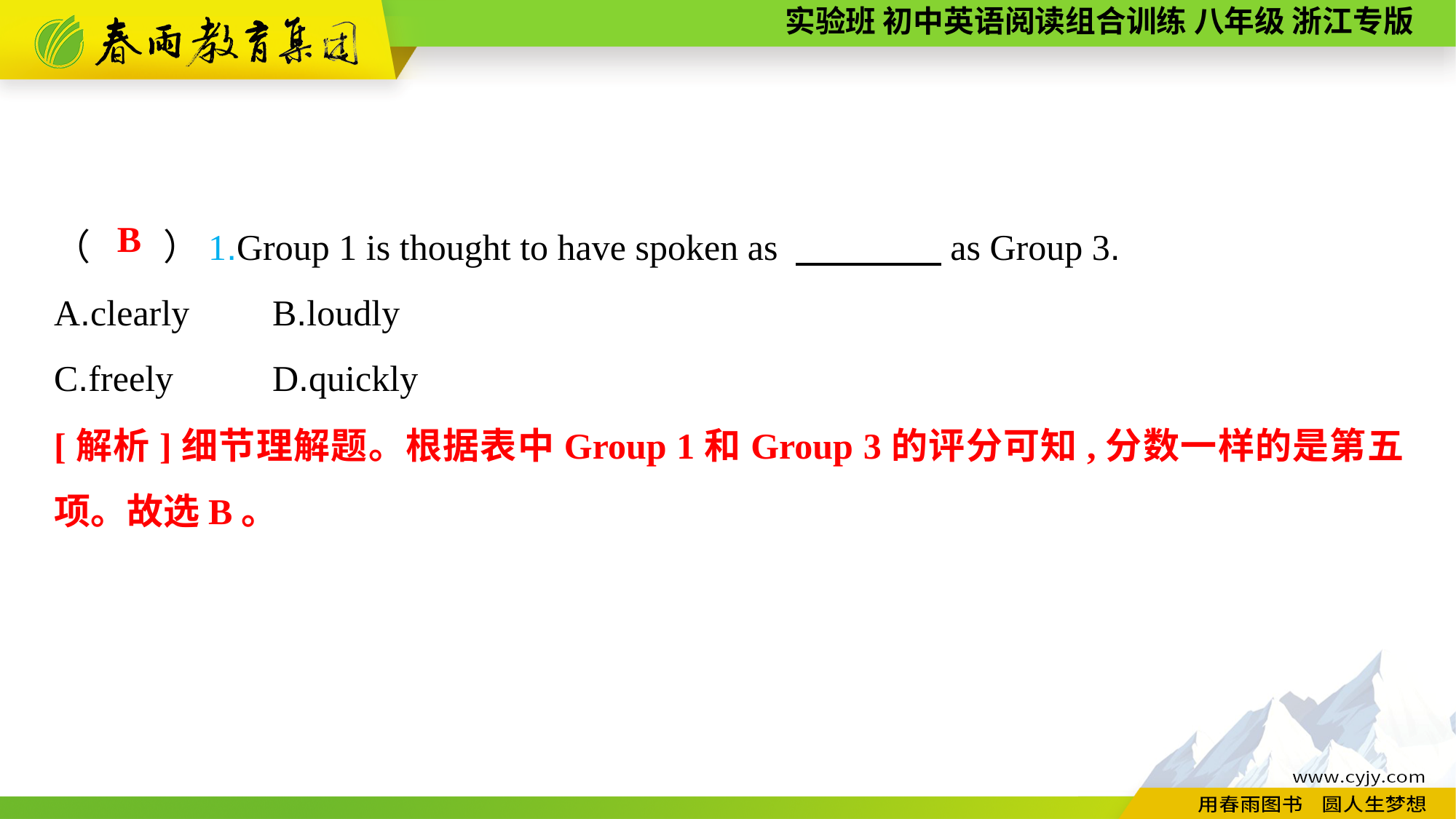

（　　）1.Group 1 is thought to have spoken as 　　　　as Group 3.
A.clearly	B.loudly
C.freely	D.quickly
B
[解析]细节理解题。根据表中Group 1和Group 3的评分可知,分数一样的是第五项。故选B。